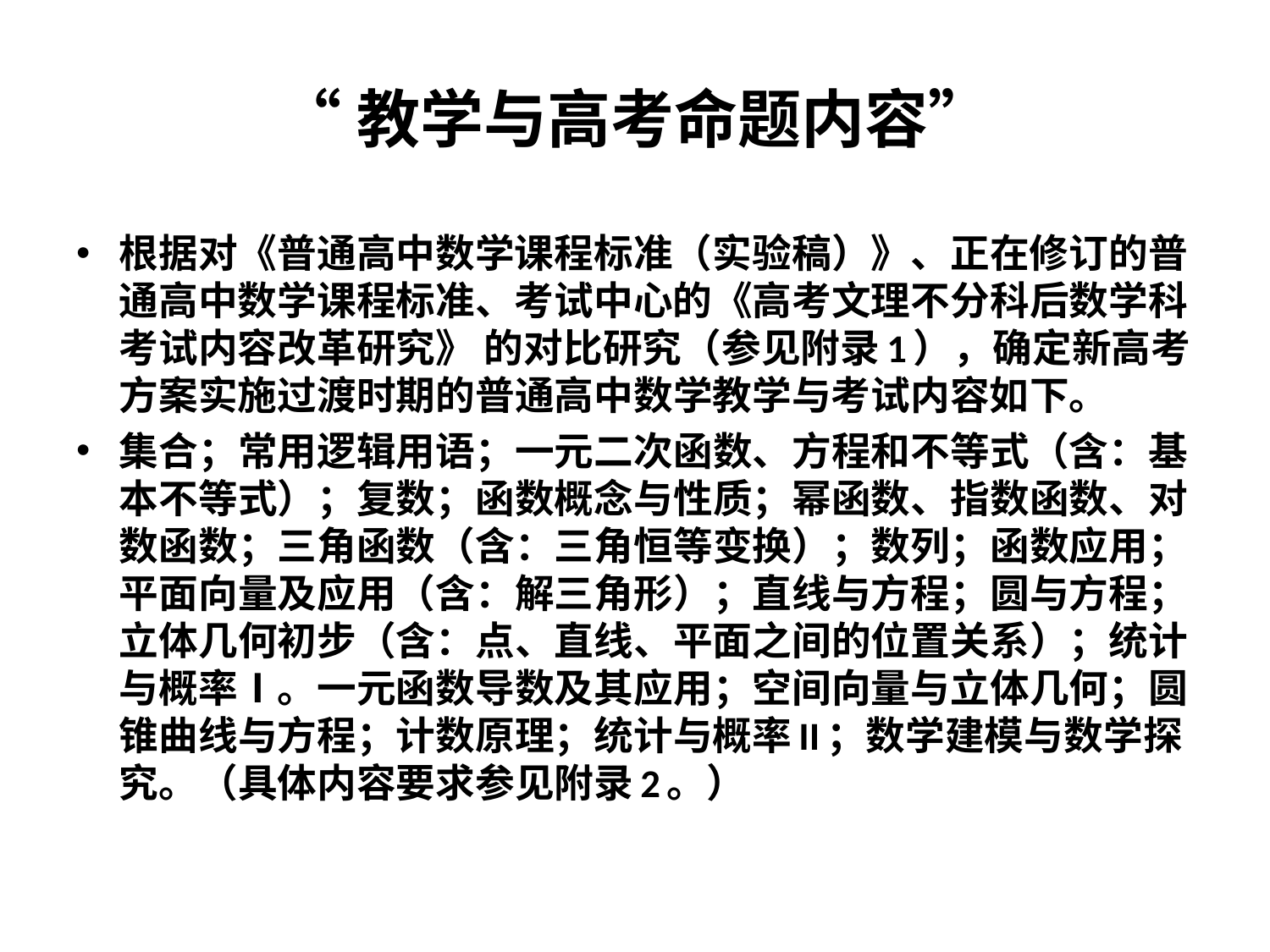

# “教学与高考命题内容”
根据对《普通高中数学课程标准（实验稿）》、正在修订的普通高中数学课程标准、考试中心的《高考文理不分科后数学科考试内容改革研究》 的对比研究（参见附录1），确定新高考方案实施过渡时期的普通高中数学教学与考试内容如下。
集合；常用逻辑用语；一元二次函数、方程和不等式（含：基本不等式）；复数；函数概念与性质；幂函数、指数函数、对数函数；三角函数（含：三角恒等变换）；数列；函数应用；平面向量及应用（含：解三角形）；直线与方程；圆与方程；立体几何初步（含：点、直线、平面之间的位置关系）；统计与概率Ⅰ。一元函数导数及其应用；空间向量与立体几何；圆锥曲线与方程；计数原理；统计与概率II；数学建模与数学探究。（具体内容要求参见附录2。）